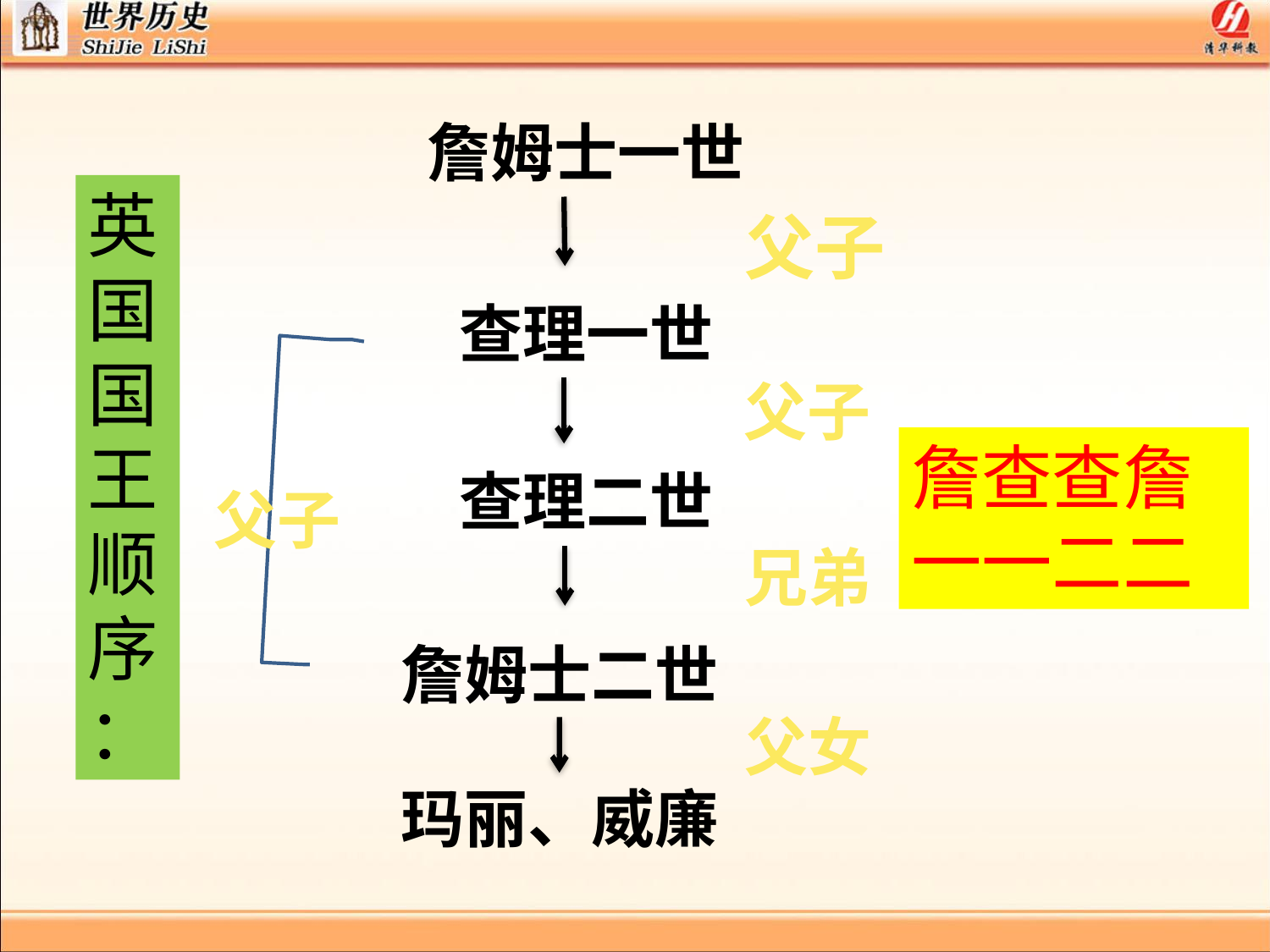

詹姆士一世
英国国王顺序：
父子
查理一世

父子
詹查查詹
一一二二
查理二世
父子
兄弟
詹姆士二世
父女
玛丽、威廉